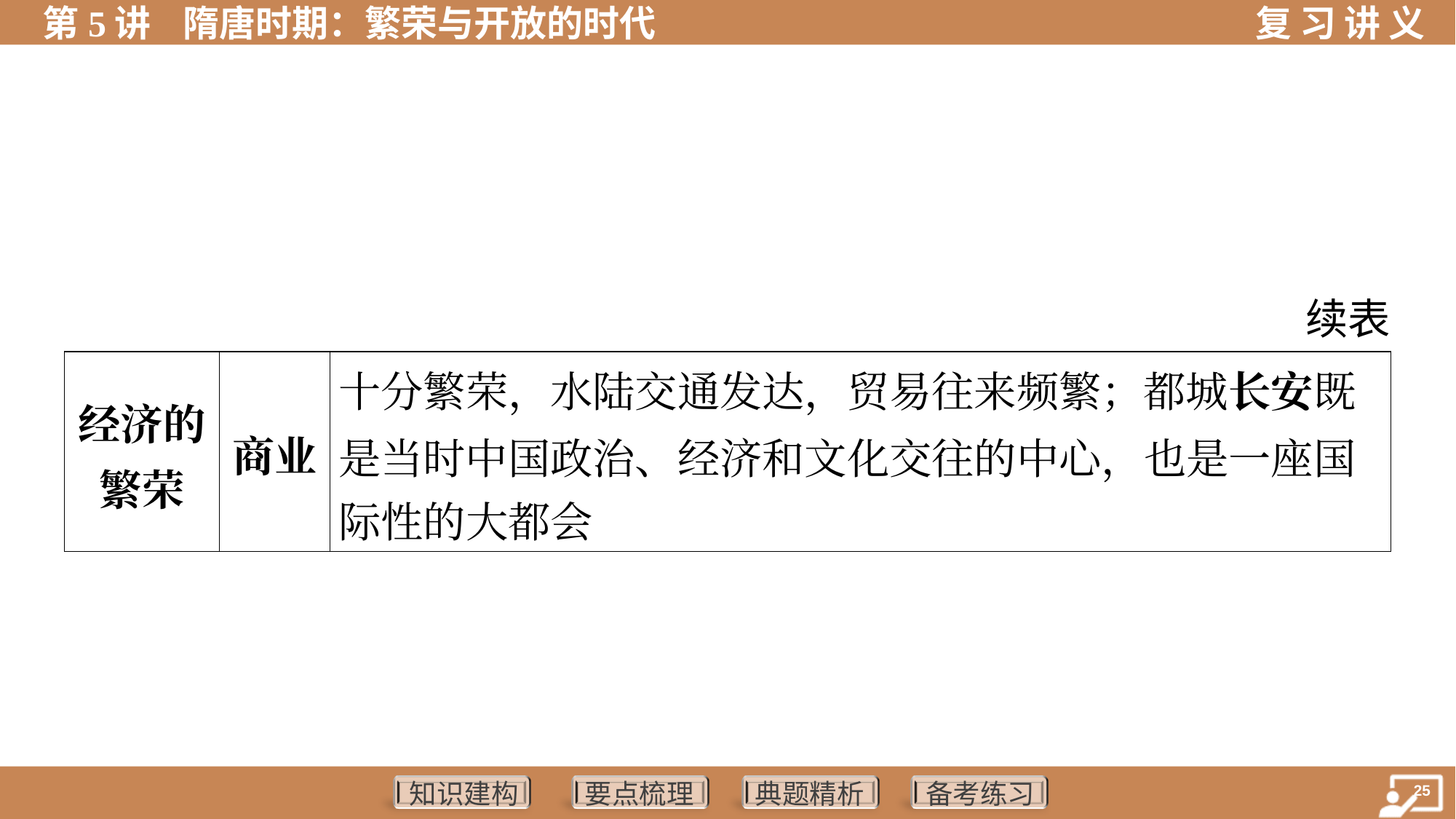

续表
| 经济的 繁荣 | 商业 | 十分繁荣，水陆交通发达，贸易往来频繁；都城长安既 是当时中国政治、经济和文化交往的中心，也是一座国 际性的大都会 |  |
| --- | --- | --- | --- |